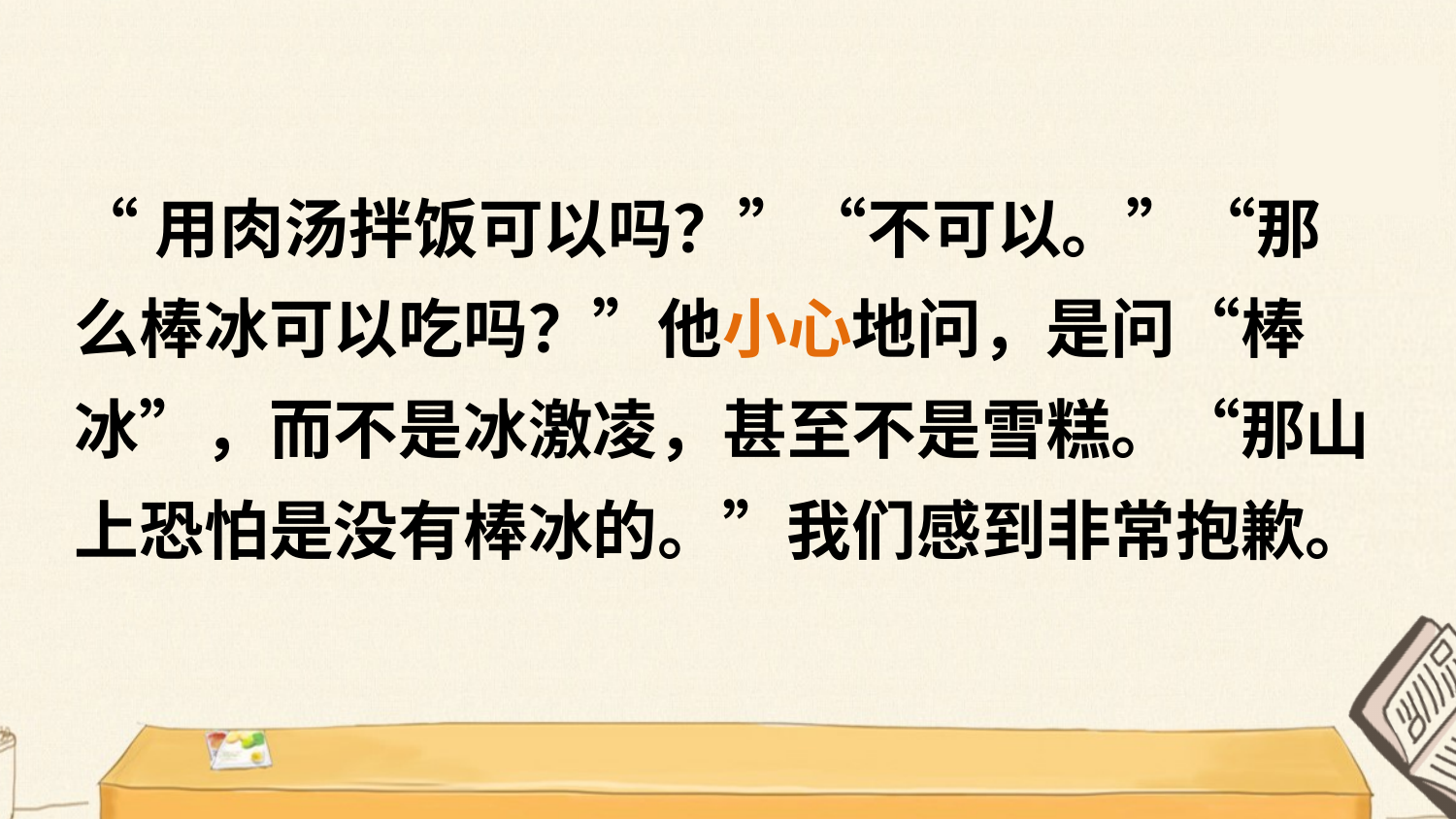

“用肉汤拌饭可以吗？”“不可以。”“那么棒冰可以吃吗？”他小心地问，是问“棒冰”，而不是冰激凌，甚至不是雪糕。“那山上恐怕是没有棒冰的。”我们感到非常抱歉。